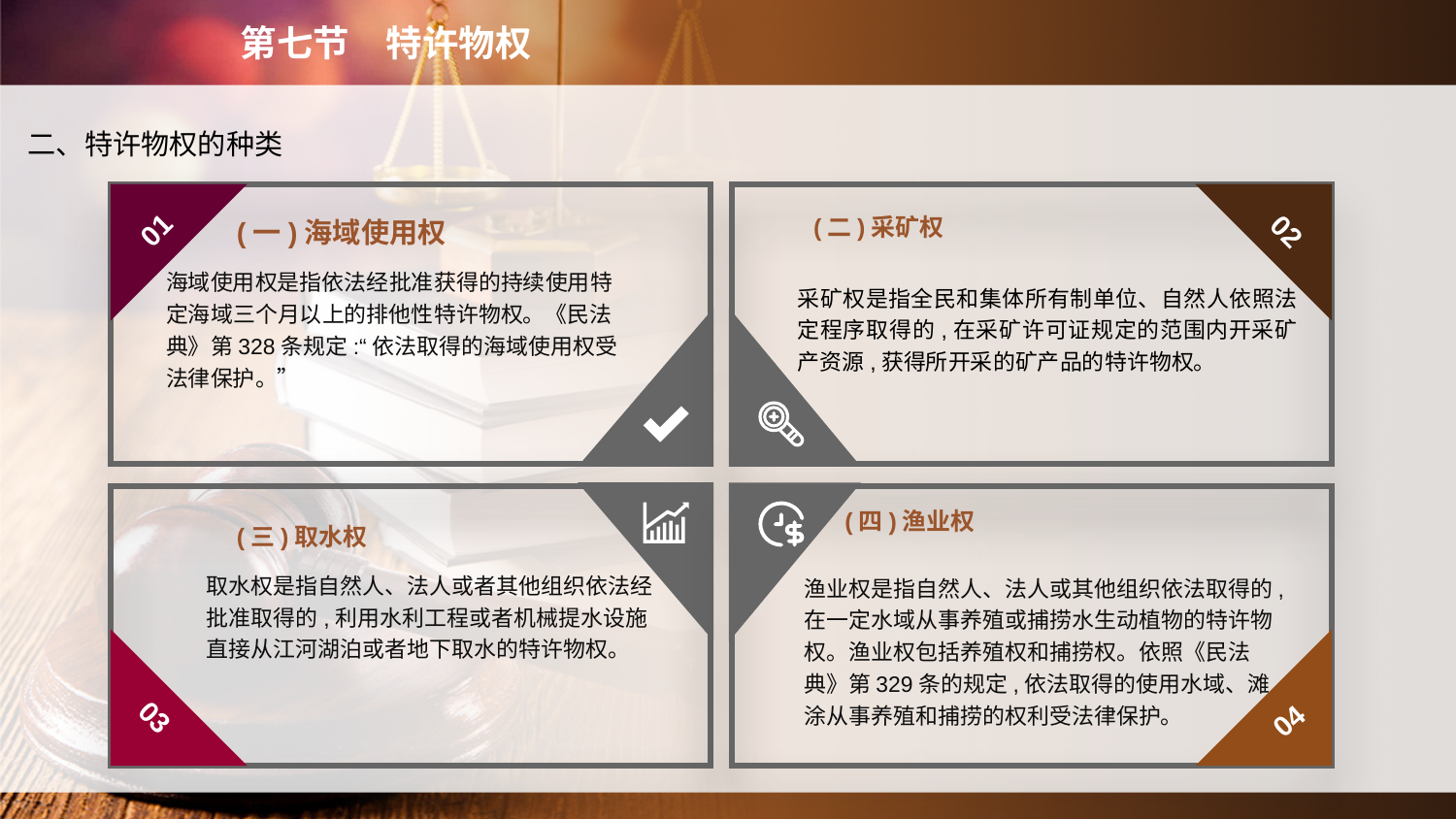

第七节　特许物权
二、特许物权的种类

(二)采矿权
01
02
(一)海域使用权
海域使用权是指依法经批准获得的持续使用特定海域三个月以上的排他性特许物权。《民法典》第328条规定:“依法取得的海域使用权受法律保护。”
采矿权是指全民和集体所有制单位、自然人依照法定程序取得的,在采矿许可证规定的范围内开采矿产资源,获得所开采的矿产品的特许物权。

(四)渔业权

(三)取水权
取水权是指自然人、法人或者其他组织依法经批准取得的,利用水利工程或者机械提水设施直接从江河湖泊或者地下取水的特许物权。
渔业权是指自然人、法人或其他组织依法取得的,在一定水域从事养殖或捕捞水生动植物的特许物权。渔业权包括养殖权和捕捞权。依照《民法典》第329条的规定,依法取得的使用水域、滩涂从事养殖和捕捞的权利受法律保护。

03
04